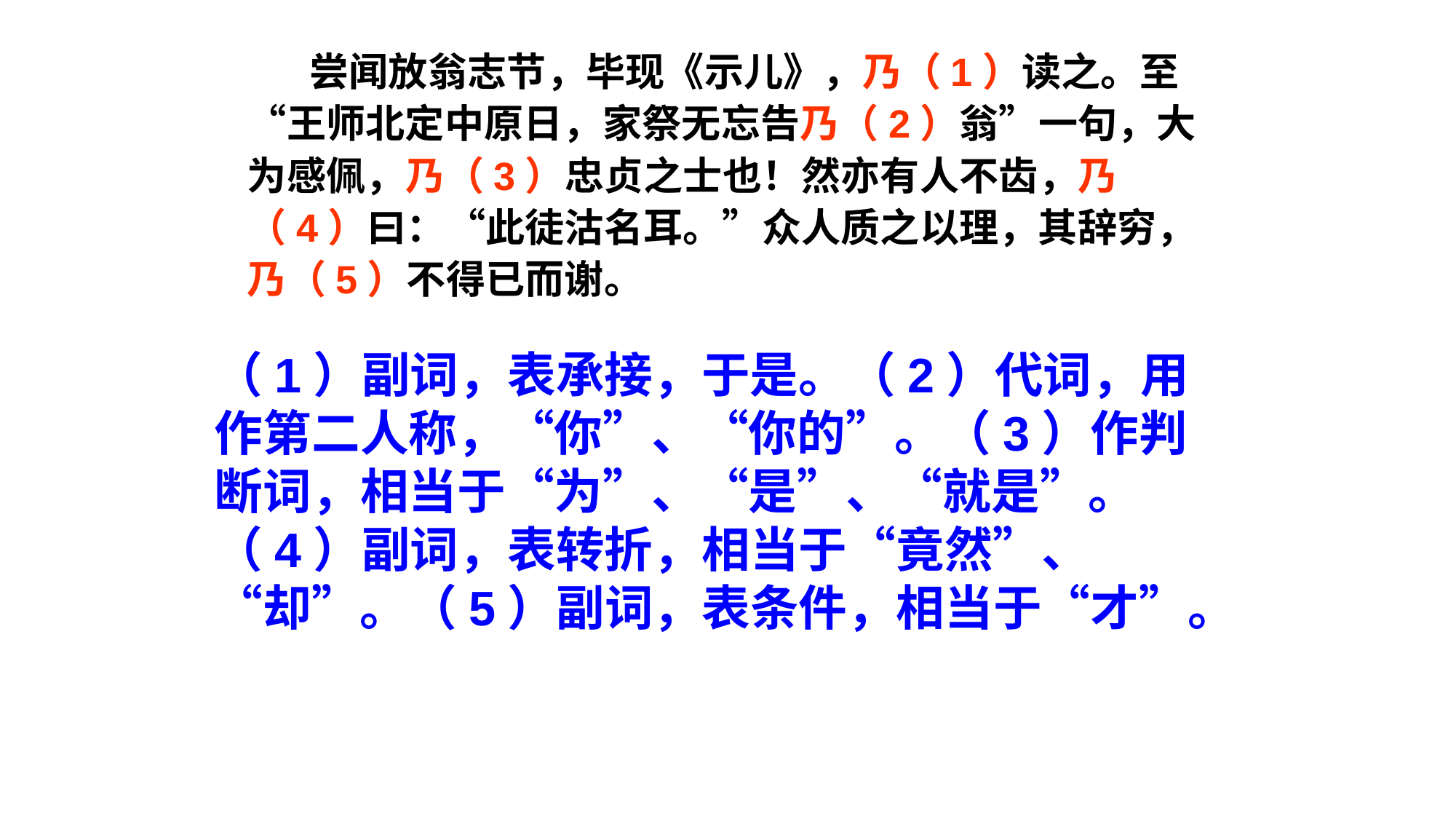

尝闻放翁志节，毕现《示儿》，乃（1）读之。至 “王师北定中原日，家祭无忘告乃（2）翁”一句，大为感佩，乃（3）忠贞之士也！然亦有人不齿，乃（4）曰：“此徒沽名耳。”众人质之以理，其辞穷，乃（5）不得已而谢。
（1）副词，表承接，于是。（2）代词，用作第二人称，“你”、“你的”。（3）作判断词，相当于“为”、“是”、“就是”。（4）副词，表转折，相当于“竟然”、“却”。（5）副词，表条件，相当于“才”。